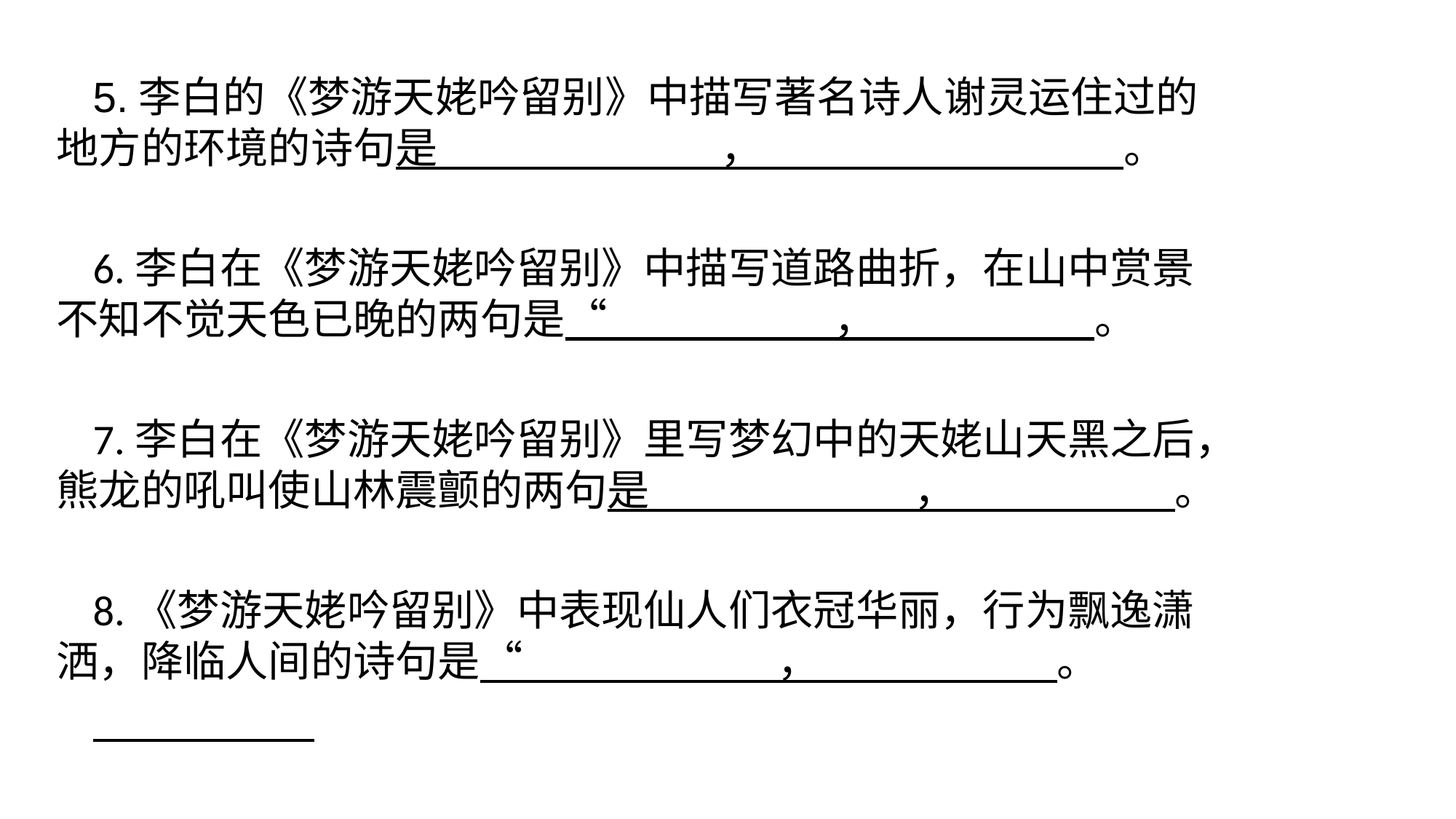

5.李白的《梦游天姥吟留别》中描写著名诗人谢灵运住过的地方的环境的诗句是                              ，                                      。

6.李白在《梦游天姥吟留别》中描写道路曲折，在山中赏景不知不觉天色已晚的两句是“                        ，                       。

7.李白在《梦游天姥吟留别》里写梦幻中的天姥山天黑之后，熊龙的吼叫使山林震颤的两句是                            ，                       。

8.《梦游天姥吟留别》中表现仙人们衣冠华丽，行为飘逸潇洒，降临人间的诗句是“                           ，                         。